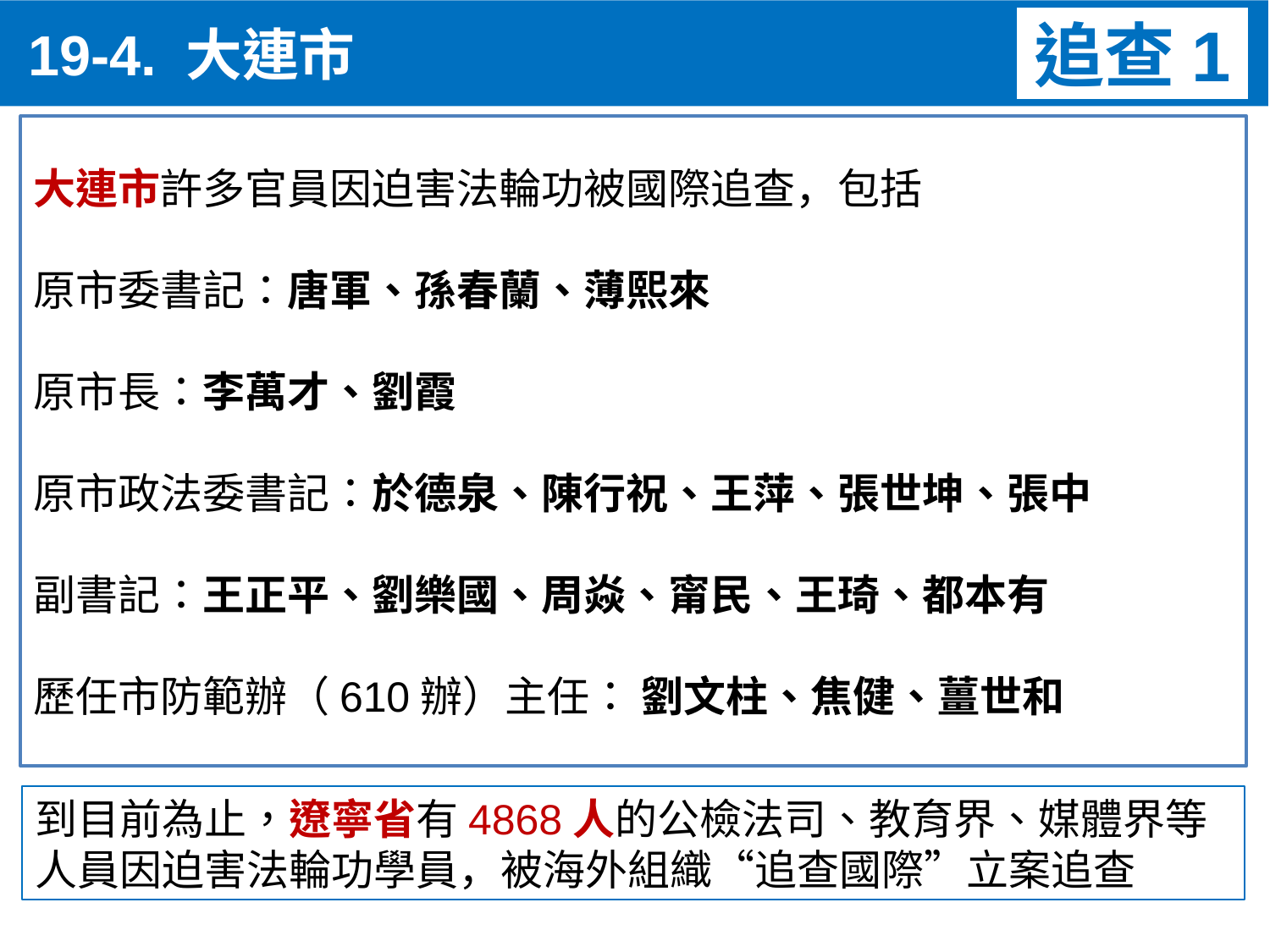

19-4. 大連市
追查1
大連市許多官員因迫害法輪功被國際追查，包括

原市委書記：唐軍、孫春蘭、薄熙來

原市長：李萬才、劉霞

原市政法委書記：於德泉、陳行祝、王萍、張世坤、張中

副書記：王正平、劉樂國、周焱、甯民、王琦、都本有

歷任市防範辦（610辦）主任： 劉文柱、焦健、薑世和
到目前為止，遼寧省有4868人的公檢法司、教育界、媒體界等人員因迫害法輪功學員，被海外組織“追查國際”立案追查